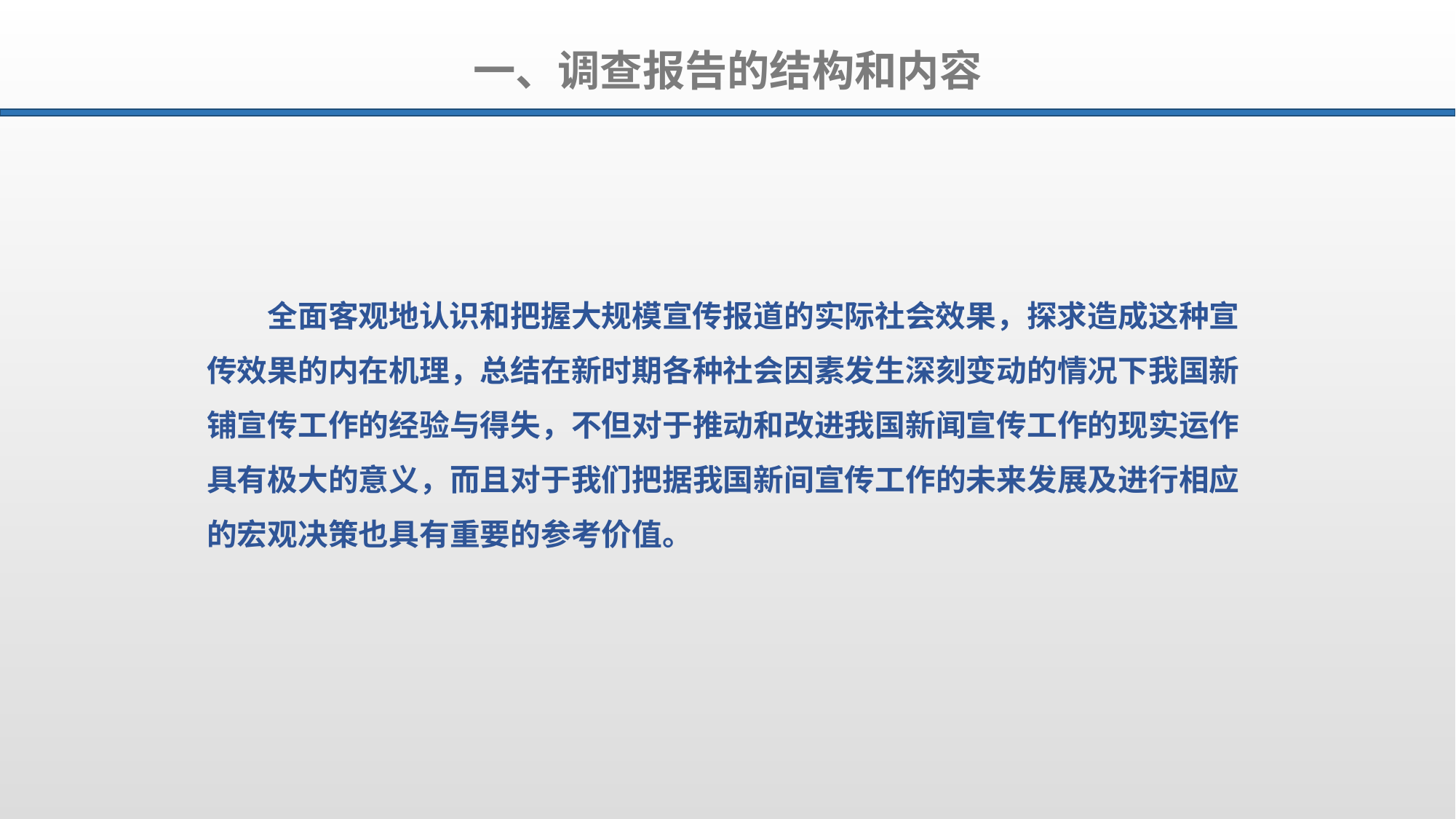

一、调查报告的结构和内容

全面客观地认识和把握大规模宣传报道的实际社会效果，探求造成这种宣传效果的内在机理，总结在新时期各种社会因素发生深刻变动的情况下我国新铺宣传工作的经验与得失，不但对于推动和改进我国新闻宣传工作的现实运作具有极大的意义，而且对于我们把据我国新间宣传工作的未来发展及进行相应的宏观决策也具有重要的参考价值。